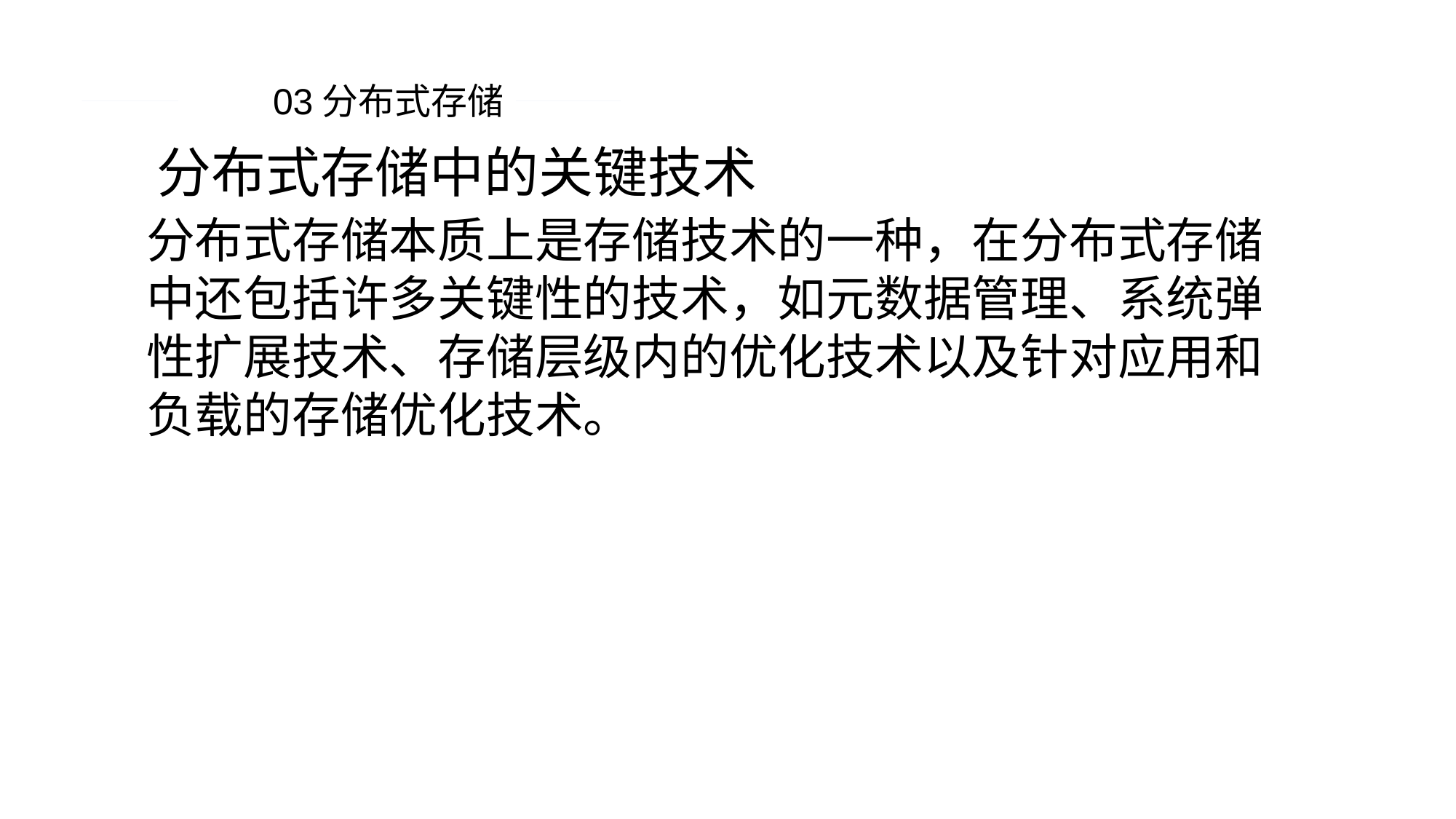

03分布式存储

分布式存储中的关键技术
分布式存储本质上是存储技术的一种，在分布式存储中还包括许多关键性的技术，如元数据管理、系统弹性扩展技术、存储层级内的优化技术以及针对应用和负载的存储优化技术。
PPT模板 http://www.1ppt.com/moban/